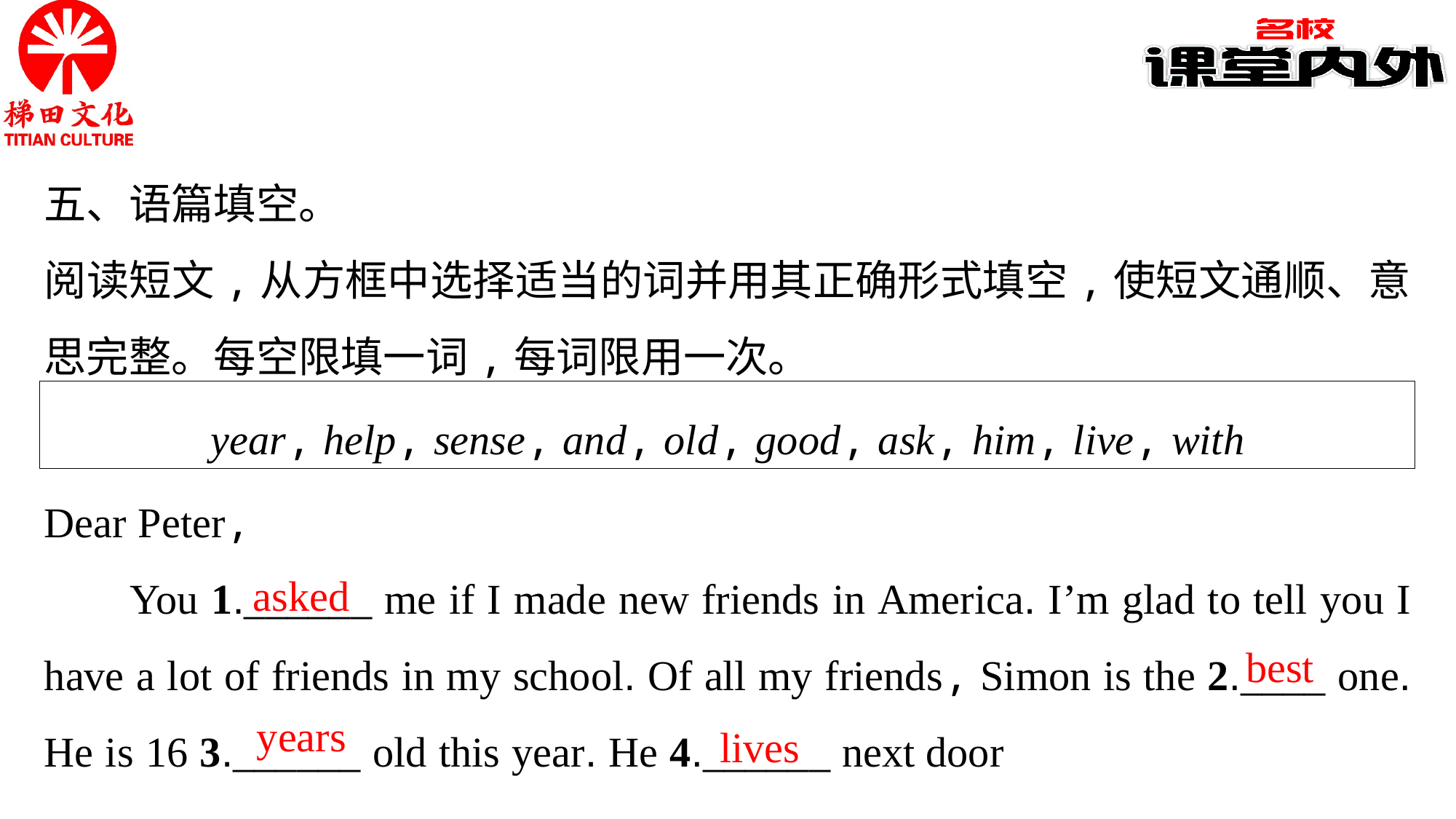

五、语篇填空。
阅读短文,从方框中选择适当的词并用其正确形式填空,使短文通顺、意思完整。每空限填一词,每词限用一次。
year, help, sense, and, old, good, ask, him, live, with
Dear Peter,
You 1.______ me if I made new friends in America. I’m glad to tell you I have a lot of friends in my school. Of all my friends, Simon is the 2.____ one. He is 16 3.______ old this year. He 4.______ next door
asked
best
years
lives